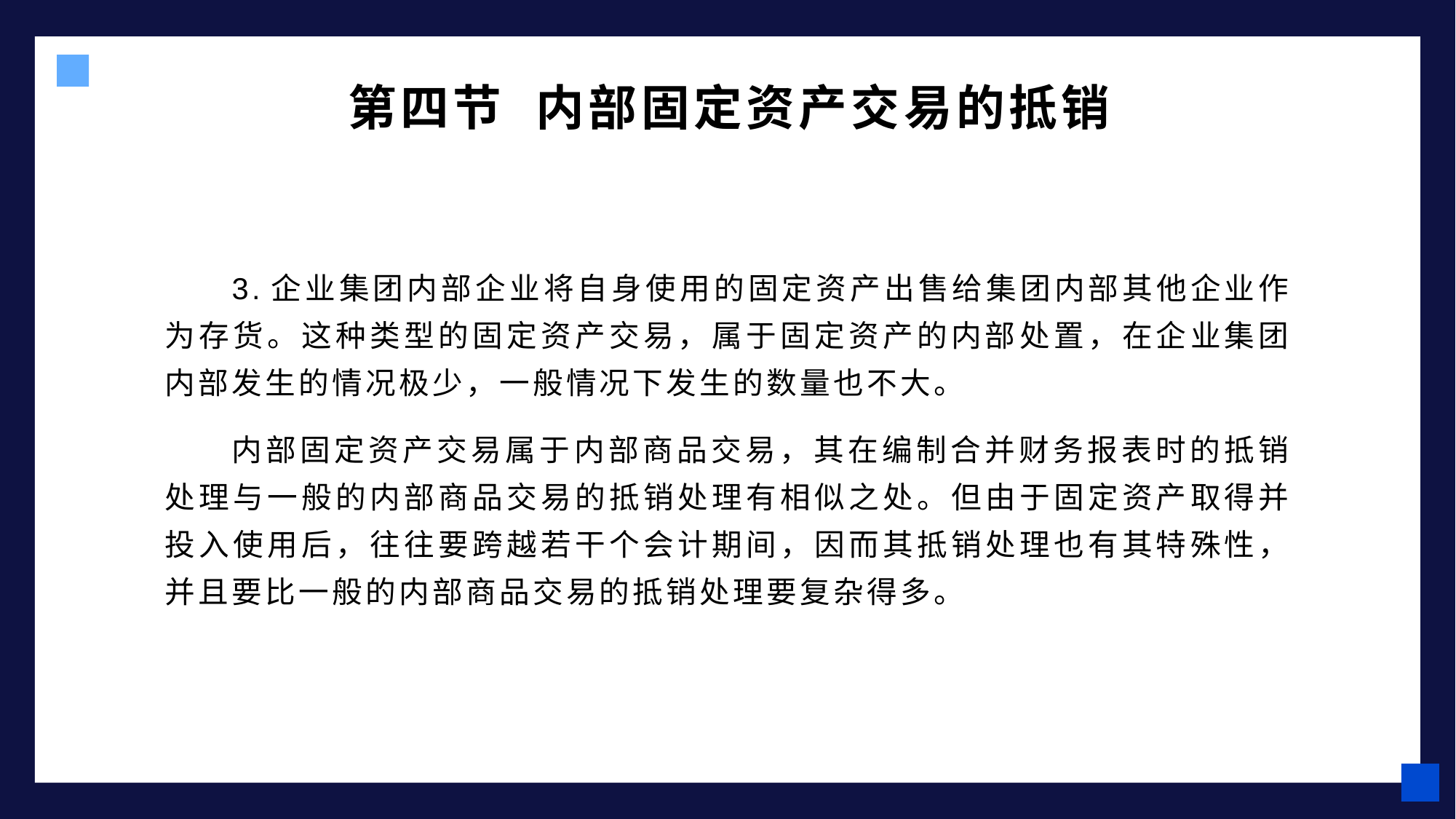

第四节  内部固定资产交易的抵销
3.企业集团内部企业将自身使用的固定资产出售给集团内部其他企业作为存货。这种类型的固定资产交易，属于固定资产的内部处置，在企业集团内部发生的情况极少，一般情况下发生的数量也不大。
内部固定资产交易属于内部商品交易，其在编制合并财务报表时的抵销处理与一般的内部商品交易的抵销处理有相似之处。但由于固定资产取得并投入使用后，往往要跨越若干个会计期间，因而其抵销处理也有其特殊性，并且要比一般的内部商品交易的抵销处理要复杂得多。